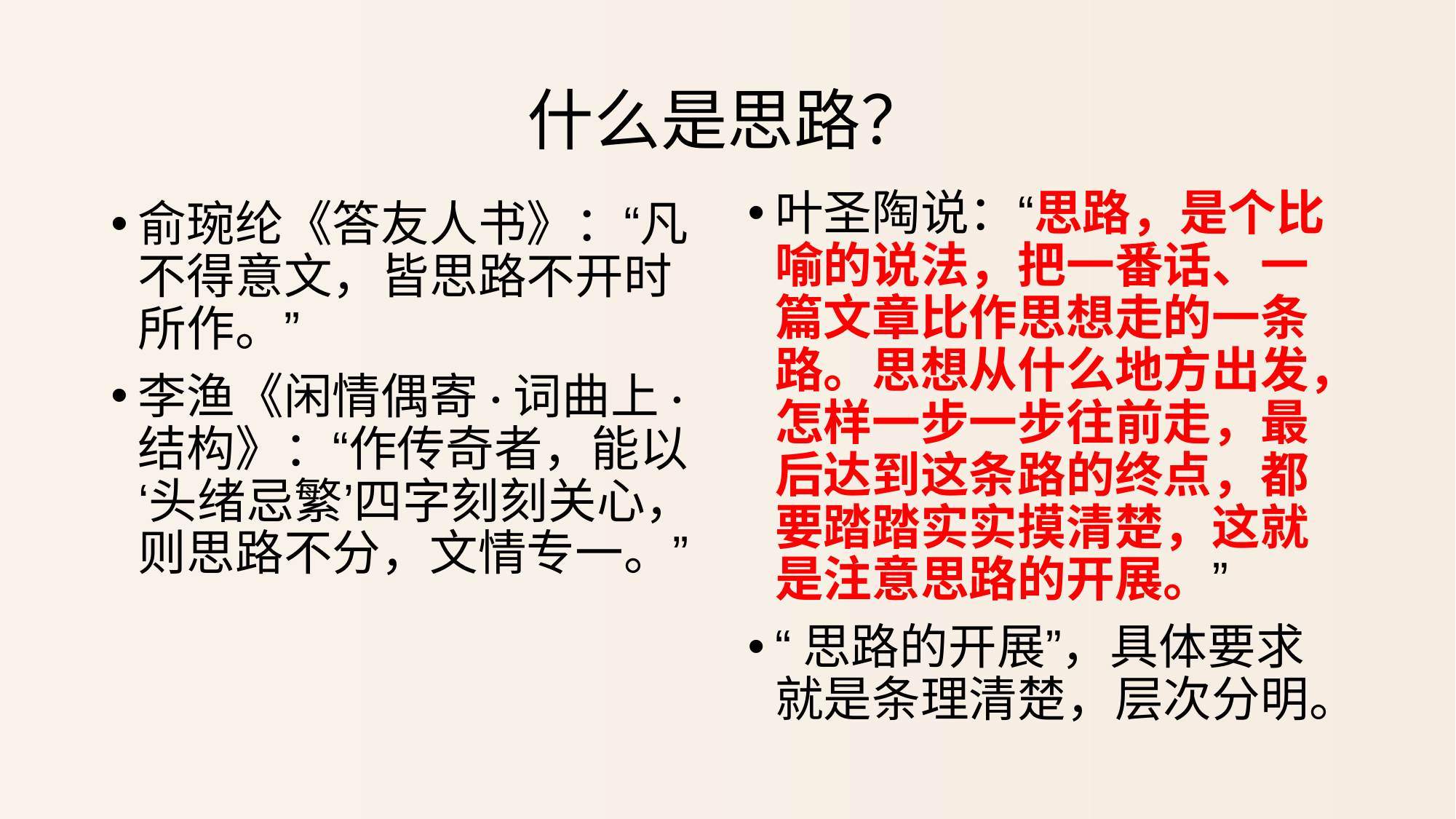

# 什么是思路？
叶圣陶说：“思路，是个比喻的说法，把一番话、一篇文章比作思想走的一条路。思想从什么地方出发，怎样一步一步往前走，最后达到这条路的终点，都要踏踏实实摸清楚，这就是注意思路的开展。”
“思路的开展”，具体要求就是条理清楚，层次分明。
俞琬纶《答友人书》：“凡不得意文，皆思路不开时所作。”
李渔《闲情偶寄·词曲上·结构》：“作传奇者，能以‘头绪忌繁’四字刻刻关心，则思路不分，文情专一。”